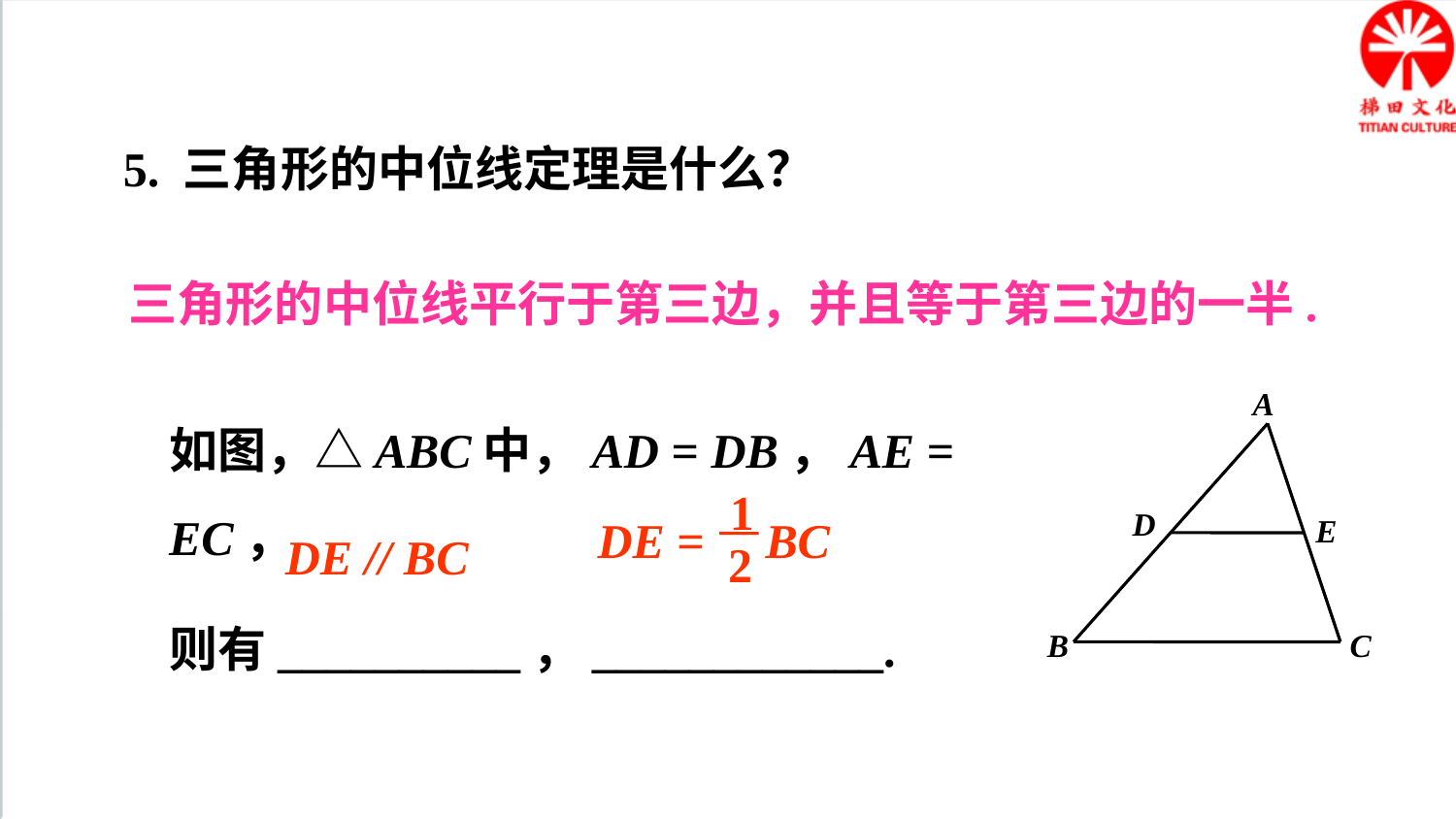

5. 三角形的中位线定理是什么？
三角形的中位线平行于第三边，并且等于第三边的一半.
A

D
E
B
C
如图，△ABC中，AD = DB，AE = EC，
则有__________，____________.
1
2

DE =     BC
DE // BC